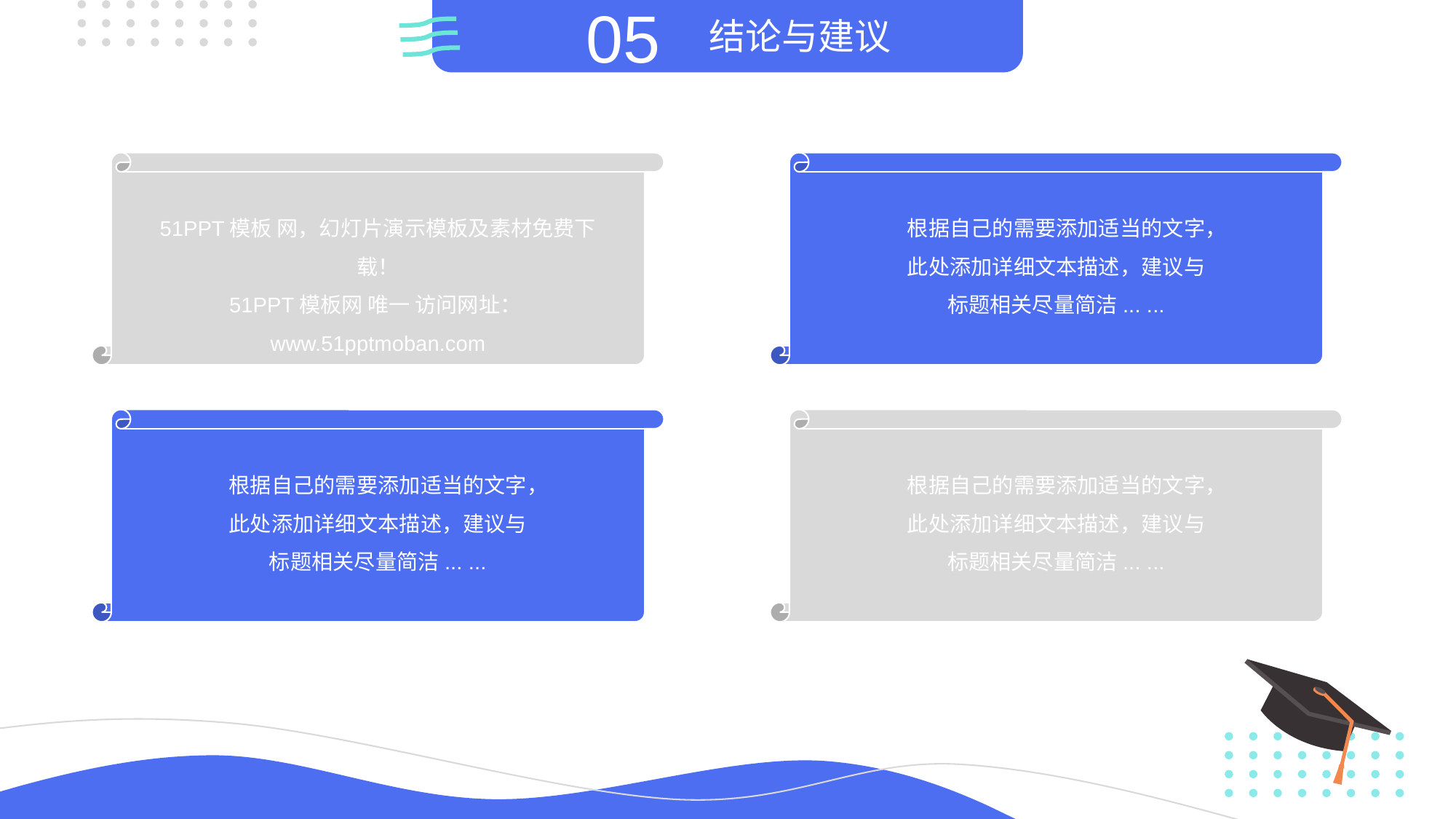

05
结论与建议

51PPT模板 网，幻灯片演示模板及素材免费下载！
51PPT模板网 唯一 访问网址：www.51pptmoban.com
根据自己的需要添加适当的文字，此处添加详细文本描述，建议与标题相关尽量简洁... ...

根据自己的需要添加适当的文字，此处添加详细文本描述，建议与标题相关尽量简洁... ...
根据自己的需要添加适当的文字，此处添加详细文本描述，建议与标题相关尽量简洁... ...